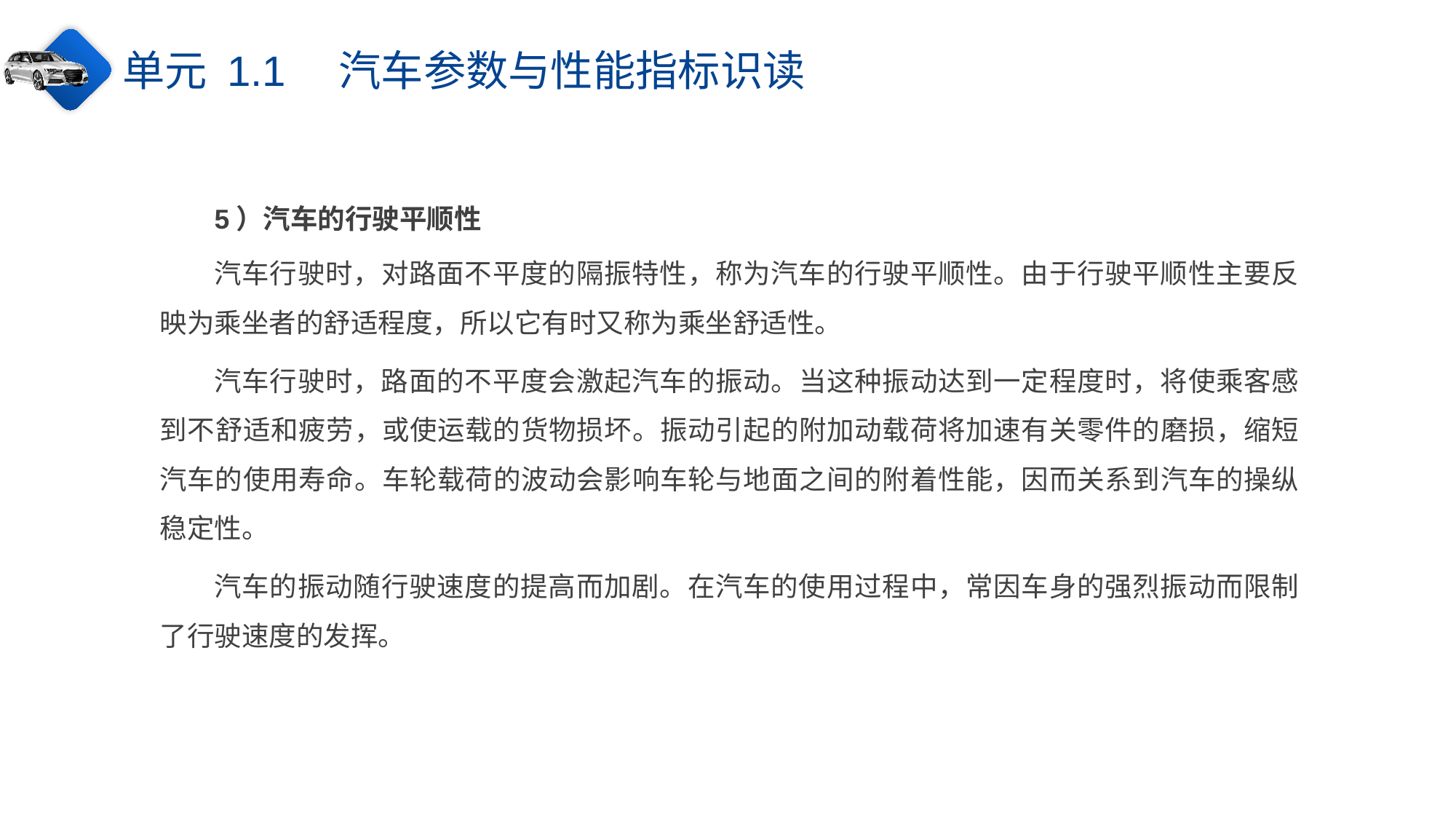

单元 1.1　汽车参数与性能指标识读
5）汽车的行驶平顺性
汽车行驶时，对路面不平度的隔振特性，称为汽车的行驶平顺性。由于行驶平顺性主要反映为乘坐者的舒适程度，所以它有时又称为乘坐舒适性。
汽车行驶时，路面的不平度会激起汽车的振动。当这种振动达到一定程度时，将使乘客感到不舒适和疲劳，或使运载的货物损坏。振动引起的附加动载荷将加速有关零件的磨损，缩短汽车的使用寿命。车轮载荷的波动会影响车轮与地面之间的附着性能，因而关系到汽车的操纵稳定性。
汽车的振动随行驶速度的提高而加剧。在汽车的使用过程中，常因车身的强烈振动而限制了行驶速度的发挥。